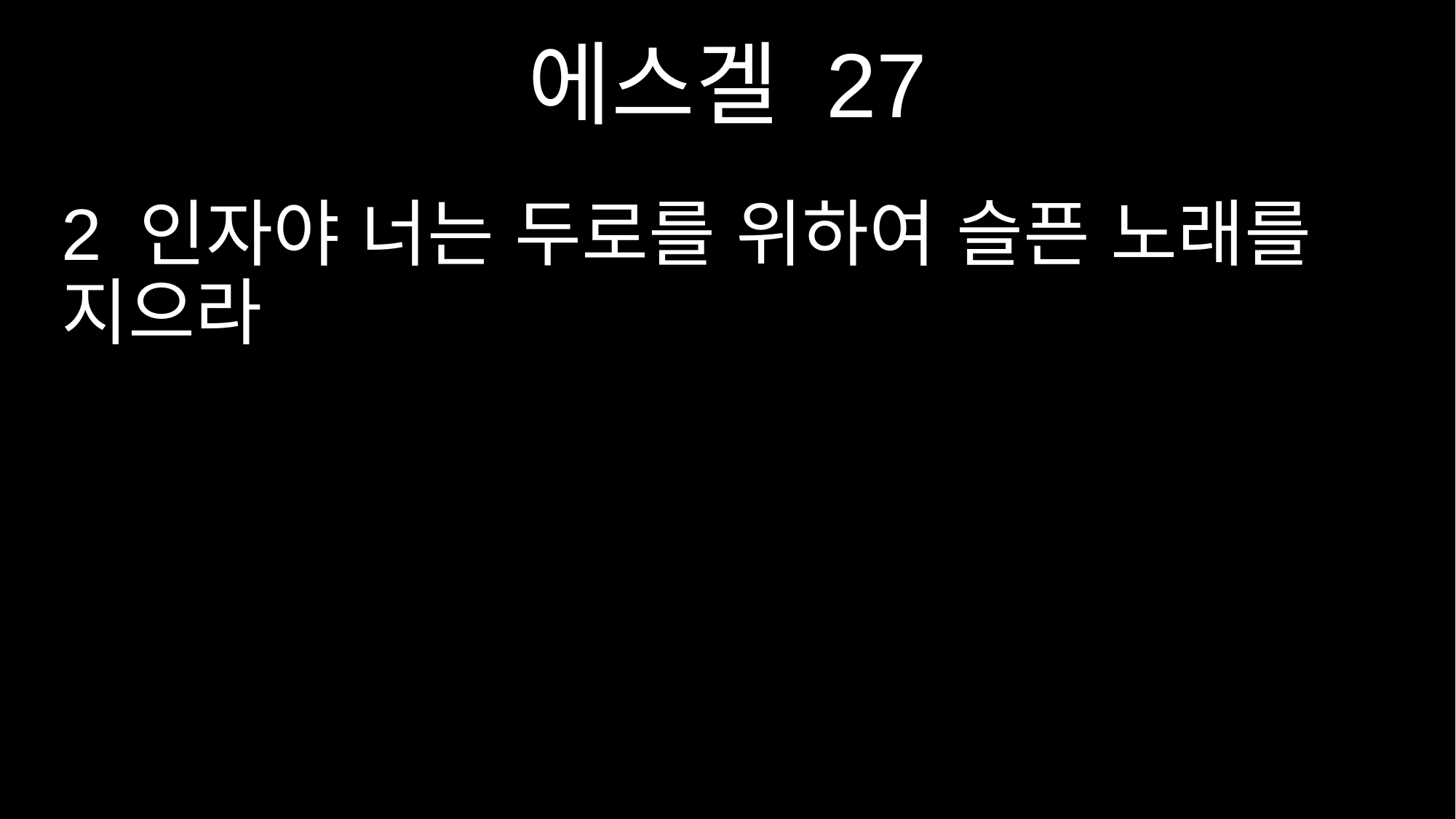

에스겔 27
2 인자야 너는 두로를 위하여 슬픈 노래를 지으라